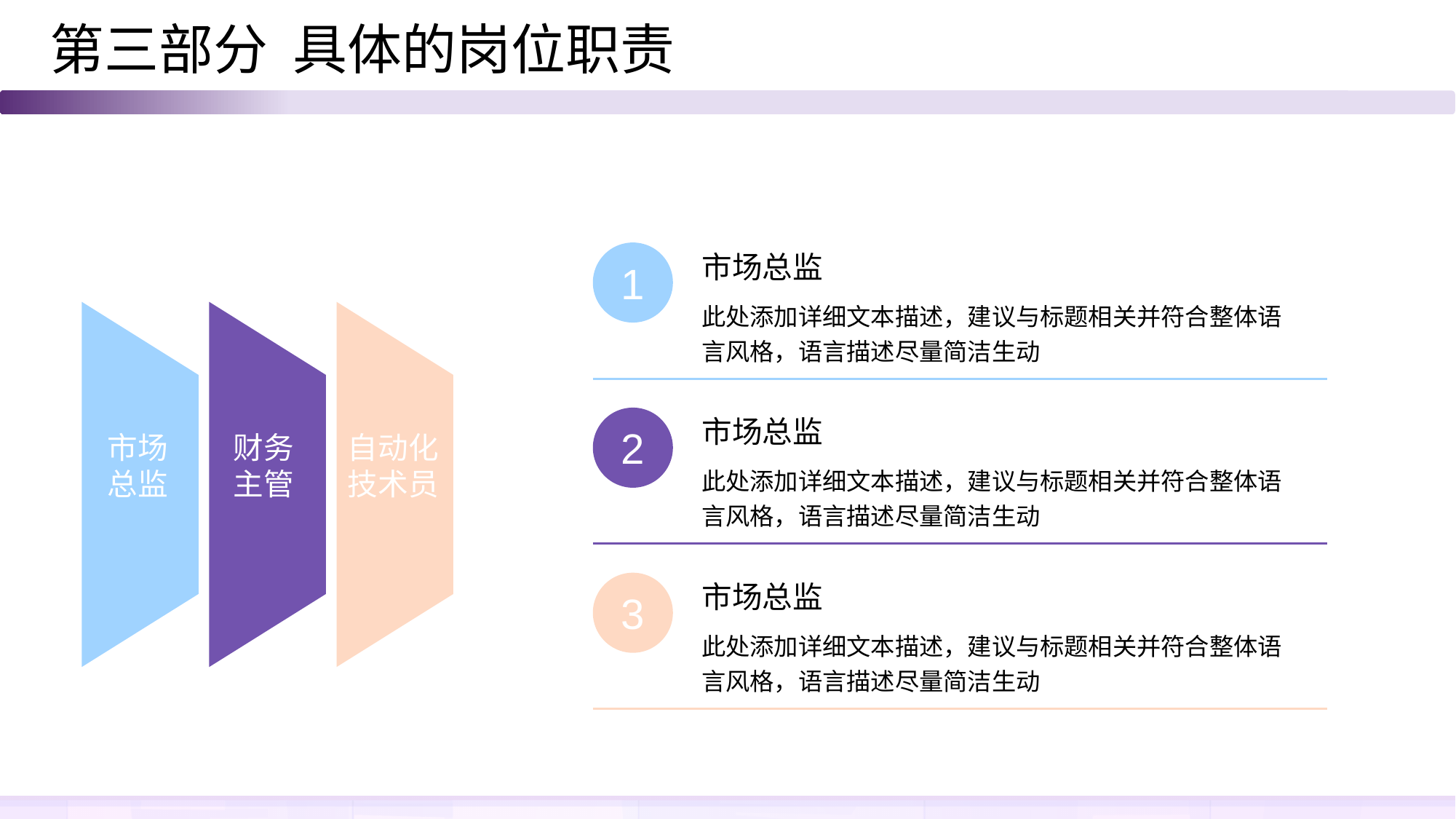

第三部分  具体的岗位职责

市场总监
1
此处添加详细文本描述，建议与标题相关并符合整体语言风格，语言描述尽量简洁生动

市场总监
2
此处添加详细文本描述，建议与标题相关并符合整体语言风格，语言描述尽量简洁生动
市场总监
财务主管
自动化技术员

市场总监
3
此处添加详细文本描述，建议与标题相关并符合整体语言风格，语言描述尽量简洁生动